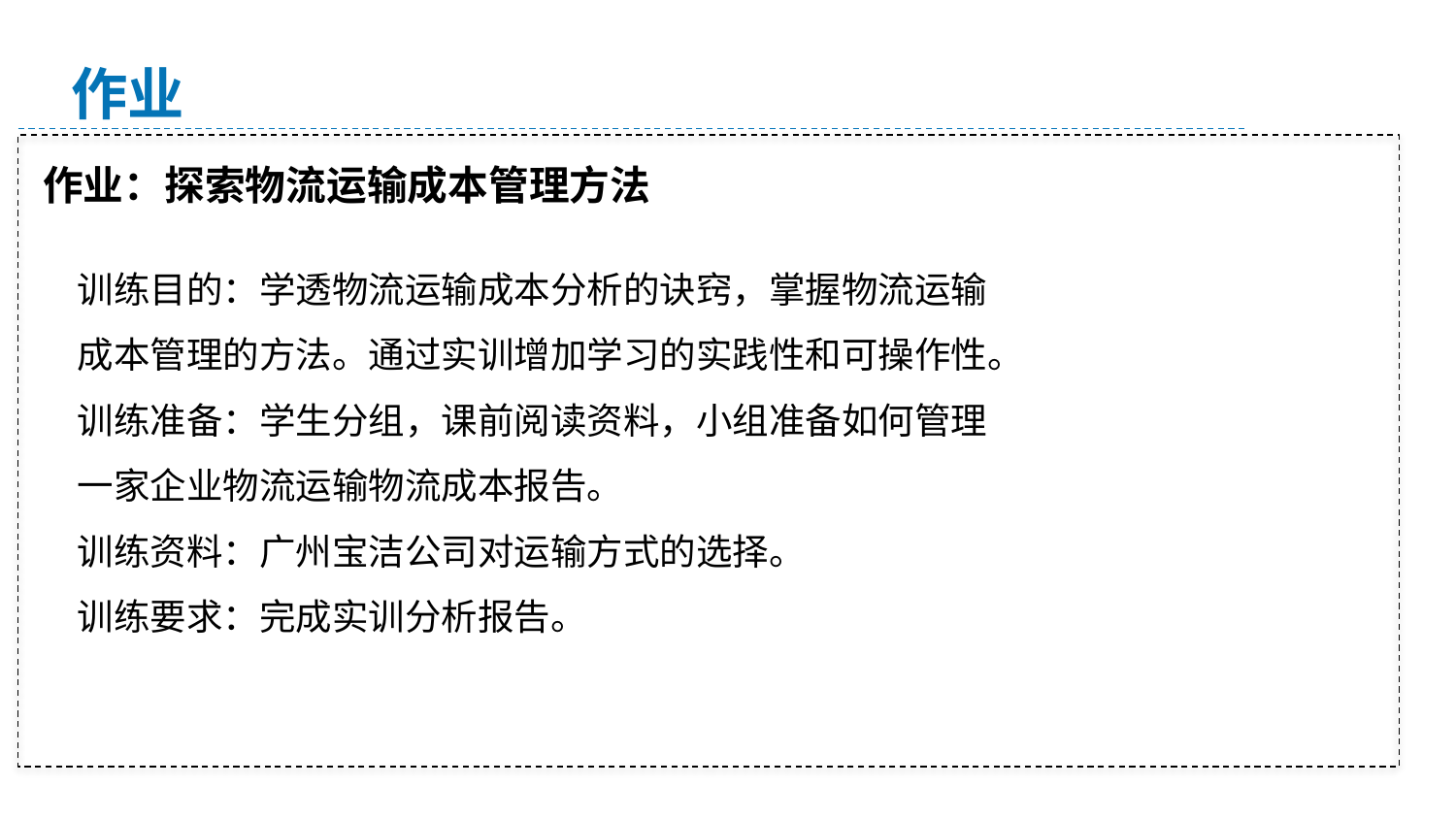

作业
作业：探索物流运输成本管理方法

训练目的：学透物流运输成本分析的诀窍，掌握物流运输成本管理的方法。通过实训增加学习的实践性和可操作性。
训练准备：学生分组，课前阅读资料，小组准备如何管理一家企业物流运输物流成本报告。
训练资料：广州宝洁公司对运输方式的选择。
训练要求：完成实训分析报告。